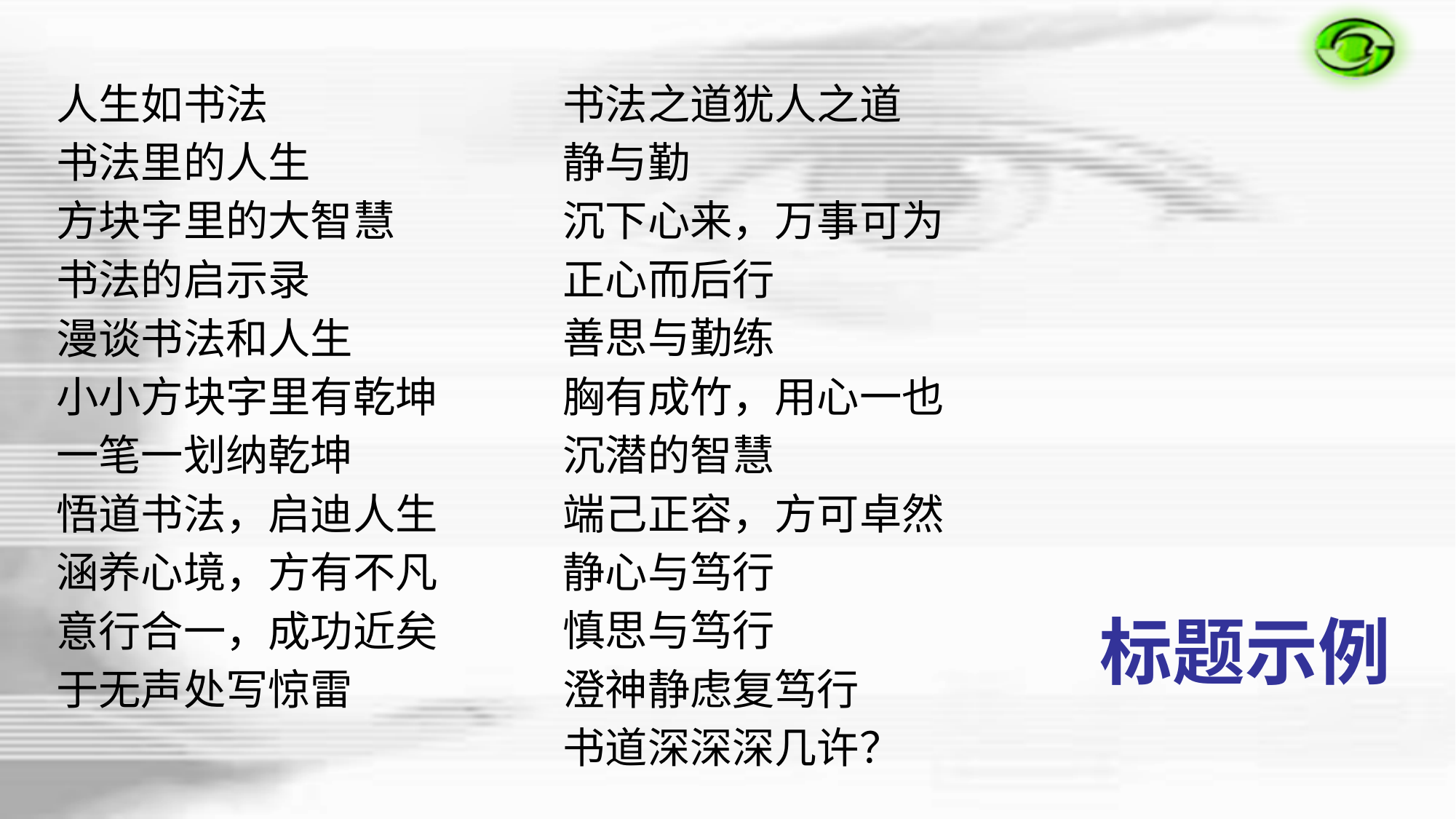

书法之道犹人之道
静与勤
沉下心来，万事可为
正心而后行
善思与勤练
胸有成竹，用心一也
沉潜的智慧
端己正容，方可卓然
静心与笃行
慎思与笃行
澄神静虑复笃行
书道深深深几许？
人生如书法
书法里的人生
方块字里的大智慧
书法的启示录
漫谈书法和人生
小小方块字里有乾坤
一笔一划纳乾坤
悟道书法，启迪人生
涵养心境，方有不凡
意行合一，成功近矣
于无声处写惊雷
标题示例